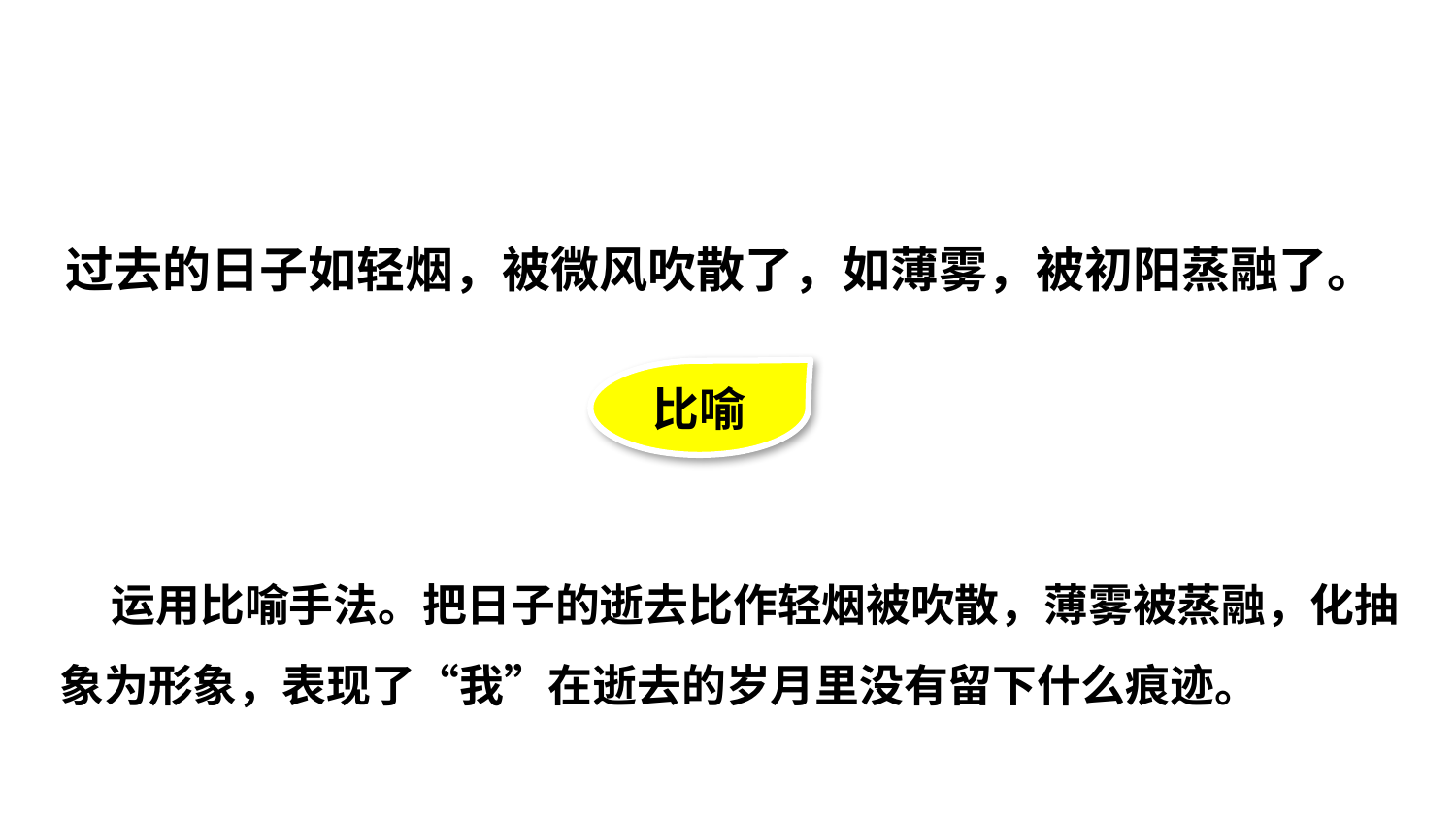

过去的日子如轻烟，被微风吹散了，如薄雾，被初阳蒸融了。
比喻
    运用比喻手法。把日子的逝去比作轻烟被吹散，薄雾被蒸融，化抽象为形象，表现了“我”在逝去的岁月里没有留下什么痕迹。